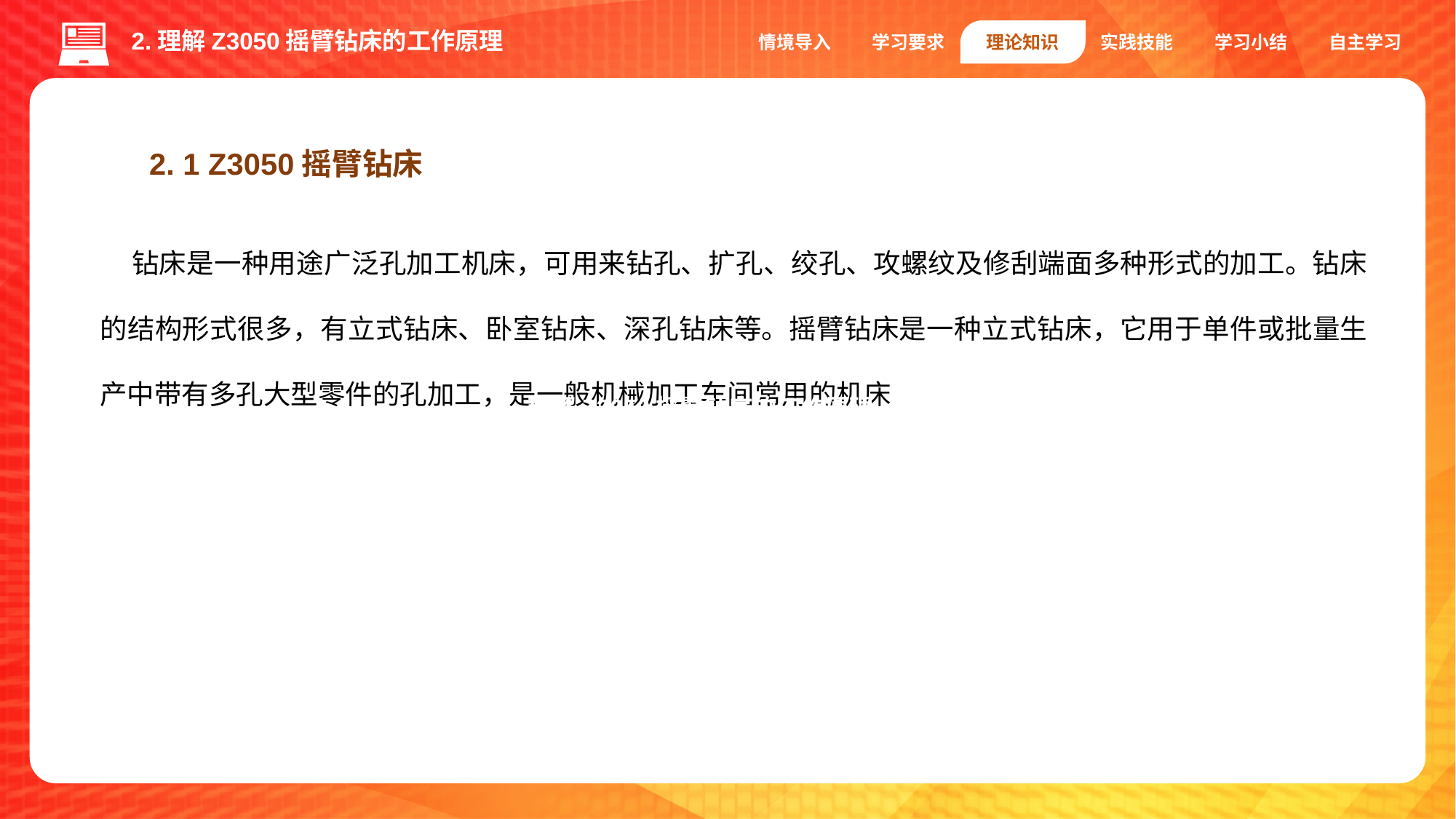

2.理解Z3050摇臂钻床的工作原理
情境导入
学习要求
理论知识
实践技能
学习小结
自主学习

2. 1 Z3050摇臂钻床
钻床是一种用途广泛孔加工机床，可用来钻孔、扩孔、绞孔、攻螺纹及修刮端面多种形式的加工。钻床的结构形式很多，有立式钻床、卧室钻床、深孔钻床等。摇臂钻床是一种立式钻床，它用于单件或批量生产中带有多孔大型零件的孔加工，是一般机械加工车间常用的机床
理解Z3050摇臂钻床的工作原理。